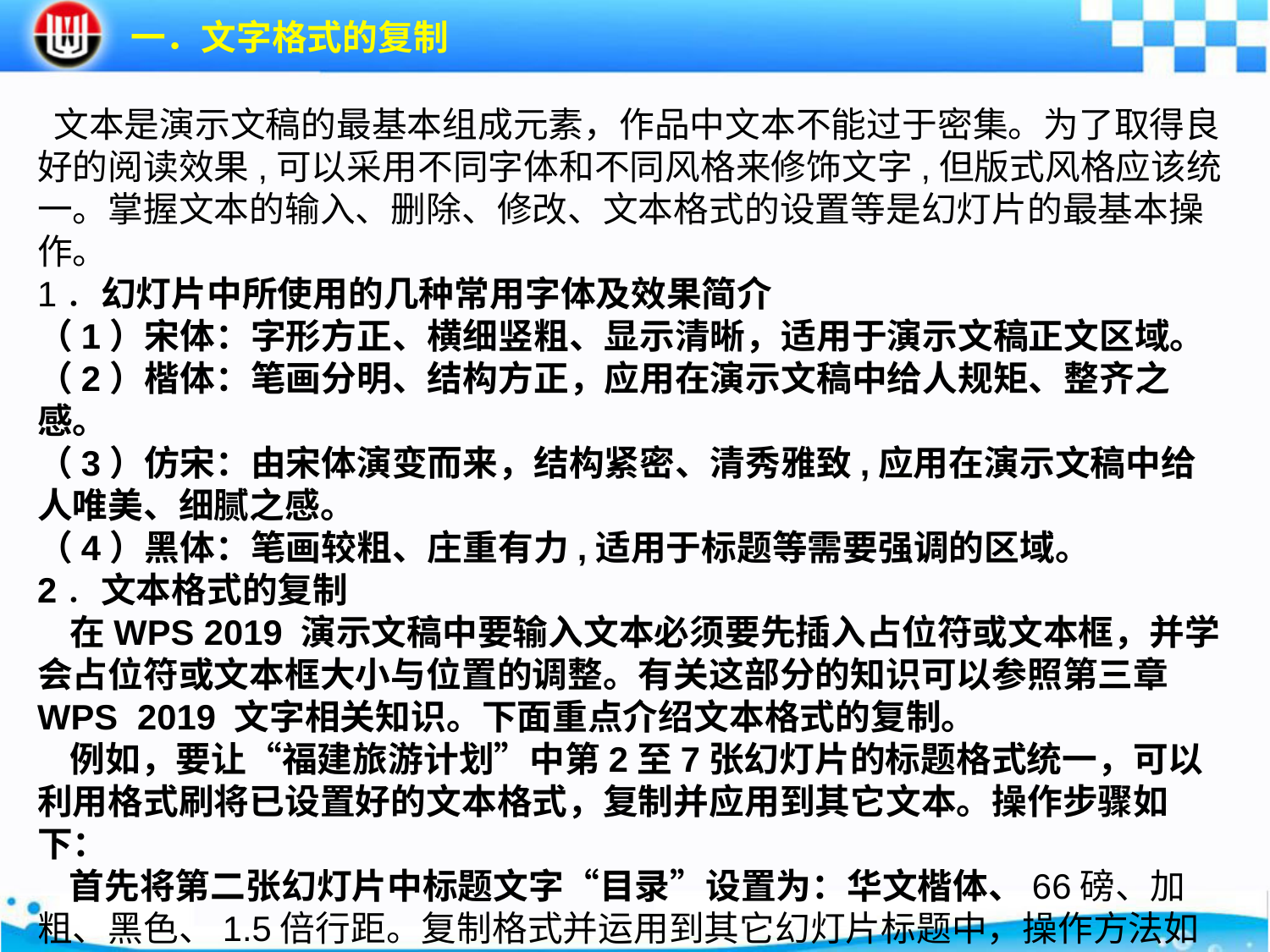

一．文字格式的复制

 文本是演示文稿的最基本组成元素，作品中文本不能过于密集。为了取得良好的阅读效果,可以采用不同字体和不同风格来修饰文字,但版式风格应该统一。掌握文本的输入、删除、修改、文本格式的设置等是幻灯片的最基本操作。1．幻灯片中所使用的几种常用字体及效果简介（1）宋体：字形方正、横细竖粗、显示清晰，适用于演示文稿正文区域。（2）楷体：笔画分明、结构方正，应用在演示文稿中给人规矩、整齐之感。（3）仿宋：由宋体演变而来，结构紧密、清秀雅致,应用在演示文稿中给人唯美、细腻之感。（4）黑体：笔画较粗、庄重有力,适用于标题等需要强调的区域。2．文本格式的复制   在WPS 2019 演示文稿中要输入文本必须要先插入占位符或文本框，并学会占位符或文本框大小与位置的调整。有关这部分的知识可以参照第三章WPS  2019 文字相关知识。下面重点介绍文本格式的复制。   例如，要让“福建旅游计划”中第2至7张幻灯片的标题格式统一，可以利用格式刷将已设置好的文本格式，复制并应用到其它文本。操作步骤如下：首先将第二张幻灯片中标题文字“目录”设置为：华文楷体、66磅、加粗、黑色、1.5倍行距。复制格式并运用到其它幻灯片标题中，操作方法如图5-3-1所示。